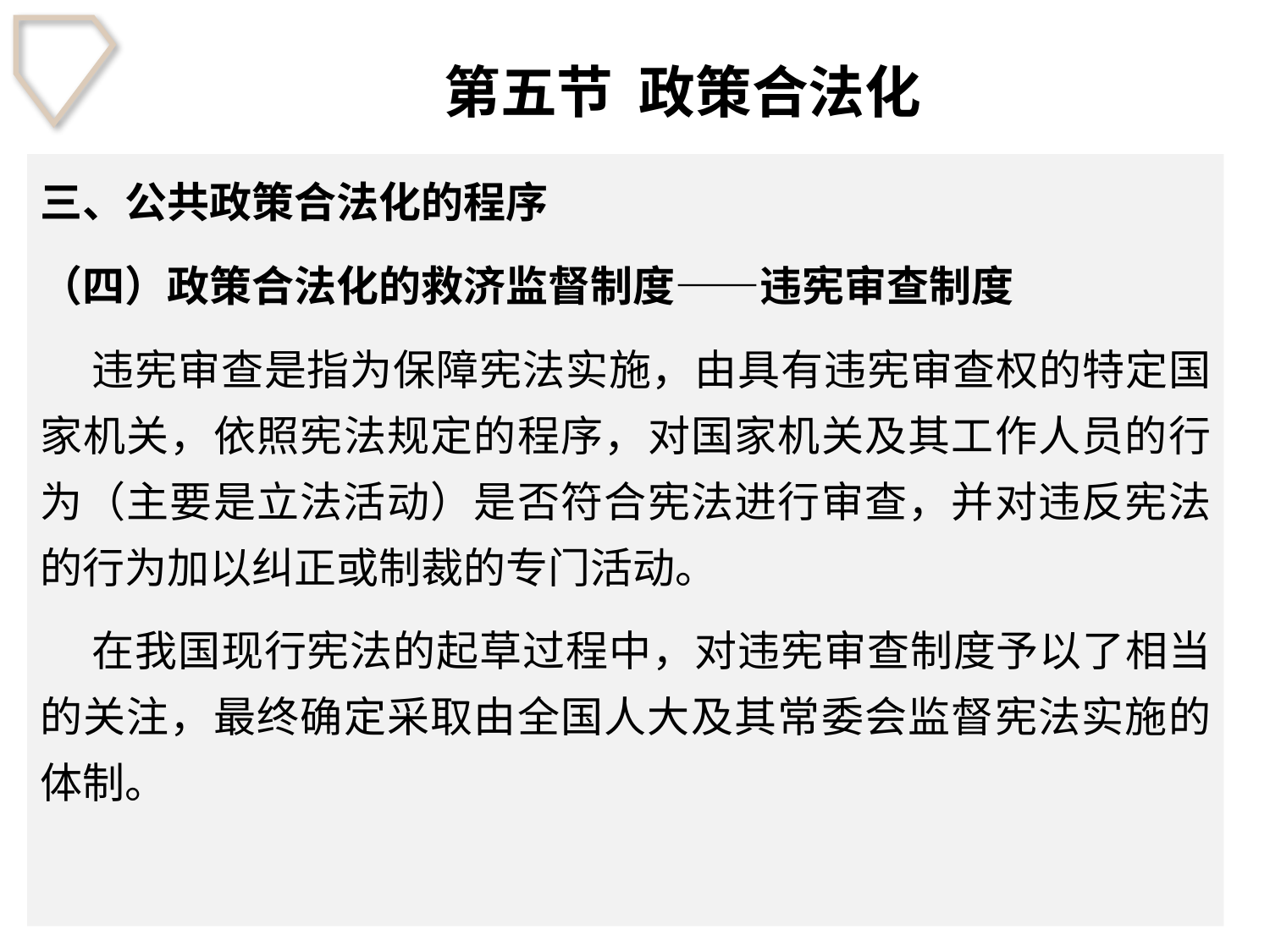

# 第五节  政策合法化
三、公共政策合法化的程序
（四）政策合法化的救济监督制度——违宪审查制度
    违宪审查是指为保障宪法实施，由具有违宪审查权的特定国家机关，依照宪法规定的程序，对国家机关及其工作人员的行为（主要是立法活动）是否符合宪法进行审查，并对违反宪法的行为加以纠正或制裁的专门活动。
    在我国现行宪法的起草过程中，对违宪审查制度予以了相当的关注，最终确定采取由全国人大及其常委会监督宪法实施的体制。